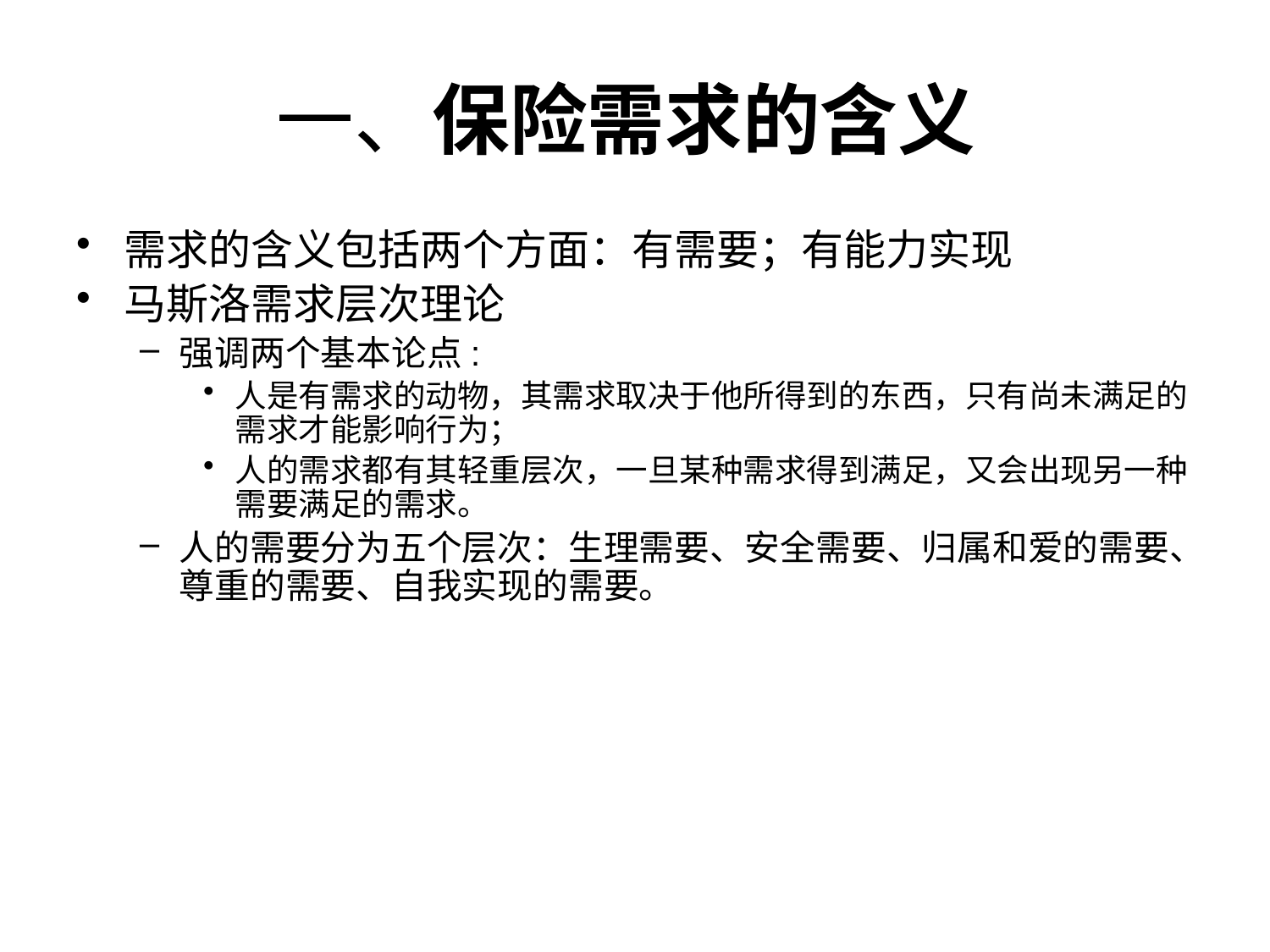

# 一、保险需求的含义
需求的含义包括两个方面：有需要；有能力实现
马斯洛需求层次理论
强调两个基本论点:
人是有需求的动物，其需求取决于他所得到的东西，只有尚未满足的需求才能影响行为；
人的需求都有其轻重层次，一旦某种需求得到满足，又会出现另一种需要满足的需求。
人的需要分为五个层次：生理需要、安全需要、归属和爱的需要、尊重的需要、自我实现的需要。